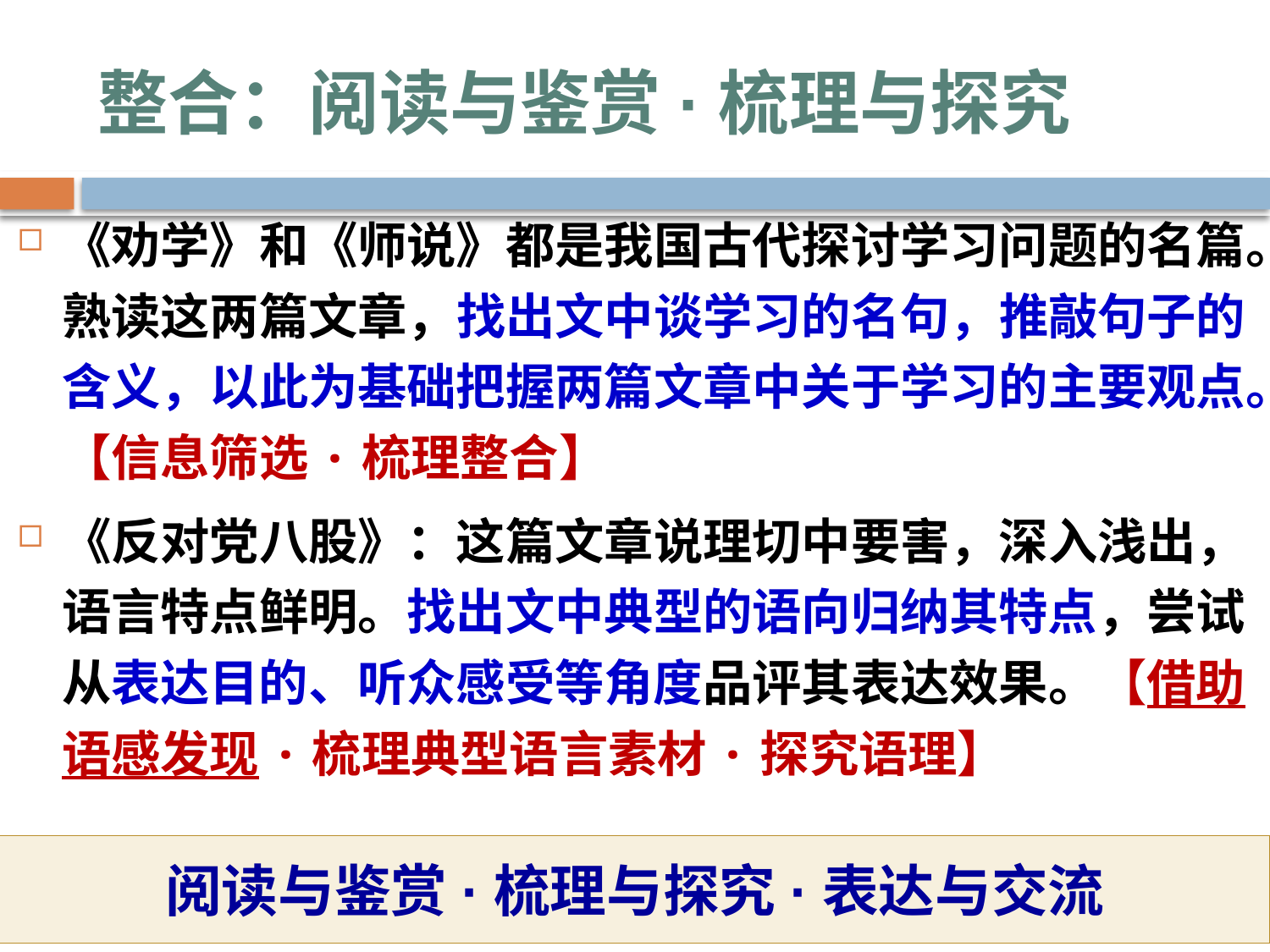

# 整合：阅读与鉴赏·梳理与探究
《劝学》和《师说》都是我国古代探讨学习问题的名篇。熟读这两篇文章，找出文中谈学习的名句，推敲句子的含义，以此为基础把握两篇文章中关于学习的主要观点。【信息筛选·梳理整合】
《反对党八股》：这篇文章说理切中要害，深入浅出，语言特点鲜明。找出文中典型的语向归纳其特点，尝试从表达目的、听众感受等角度品评其表达效果。【借助语感发现·梳理典型语言素材·探究语理】

阅读与鉴赏·梳理与探究·表达与交流